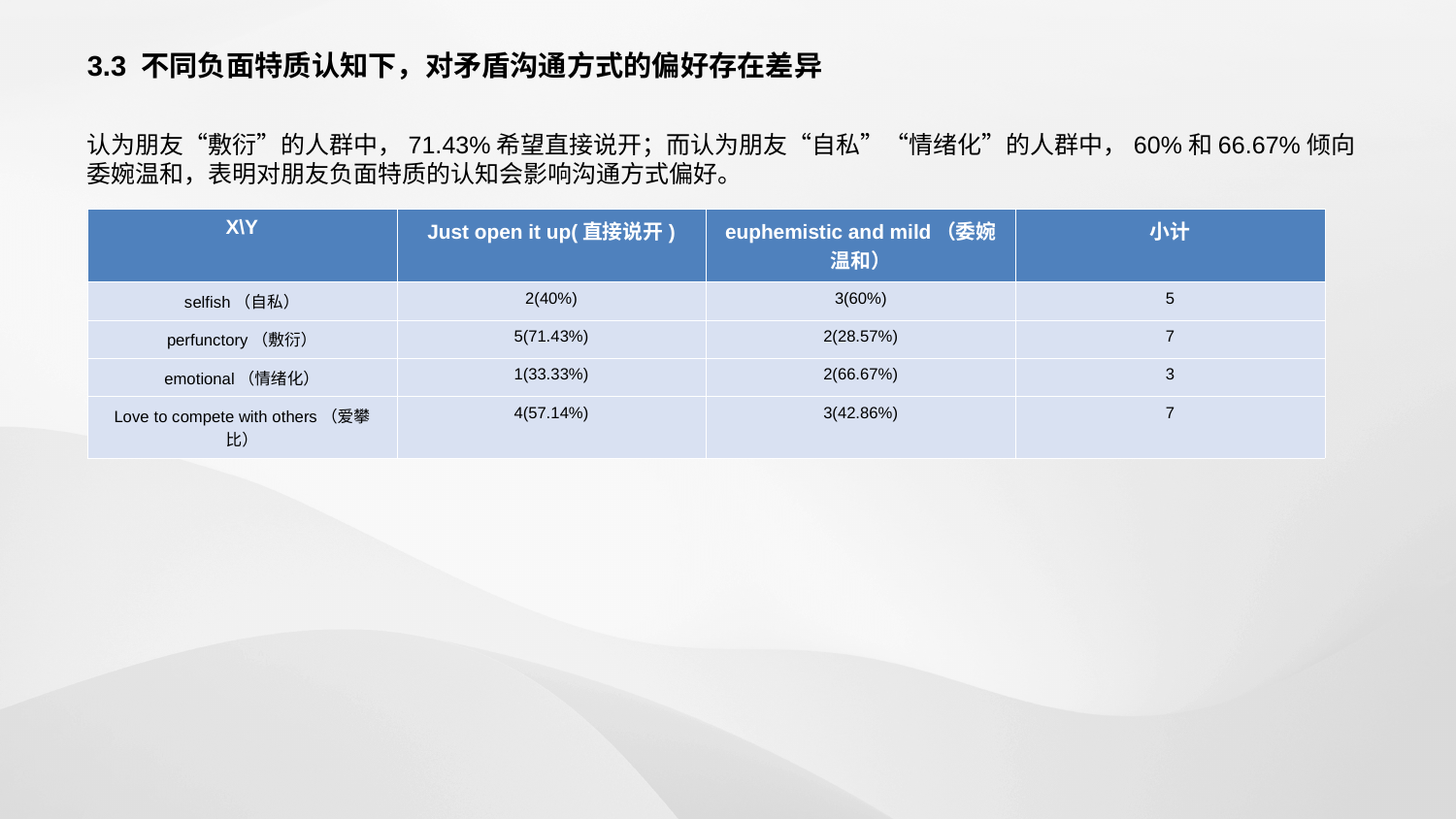

3.3 不同负面特质认知下，对矛盾沟通方式的偏好存在差异
认为朋友“敷衍”的人群中，71.43%希望直接说开；而认为朋友“自私”“情绪化”的人群中，60%和66.67%倾向委婉温和，表明对朋友负面特质的认知会影响沟通方式偏好。
| X\Y | Just open it up(直接说开) | euphemistic and mild（委婉温和） | 小计 |
| --- | --- | --- | --- |
| selfish（自私） | 2(40%) | 3(60%) | 5 |
| perfunctory（敷衍） | 5(71.43%) | 2(28.57%) | 7 |
| emotional（情绪化） | 1(33.33%) | 2(66.67%) | 3 |
| Love to compete with others（爱攀比） | 4(57.14%) | 3(42.86%) | 7 |